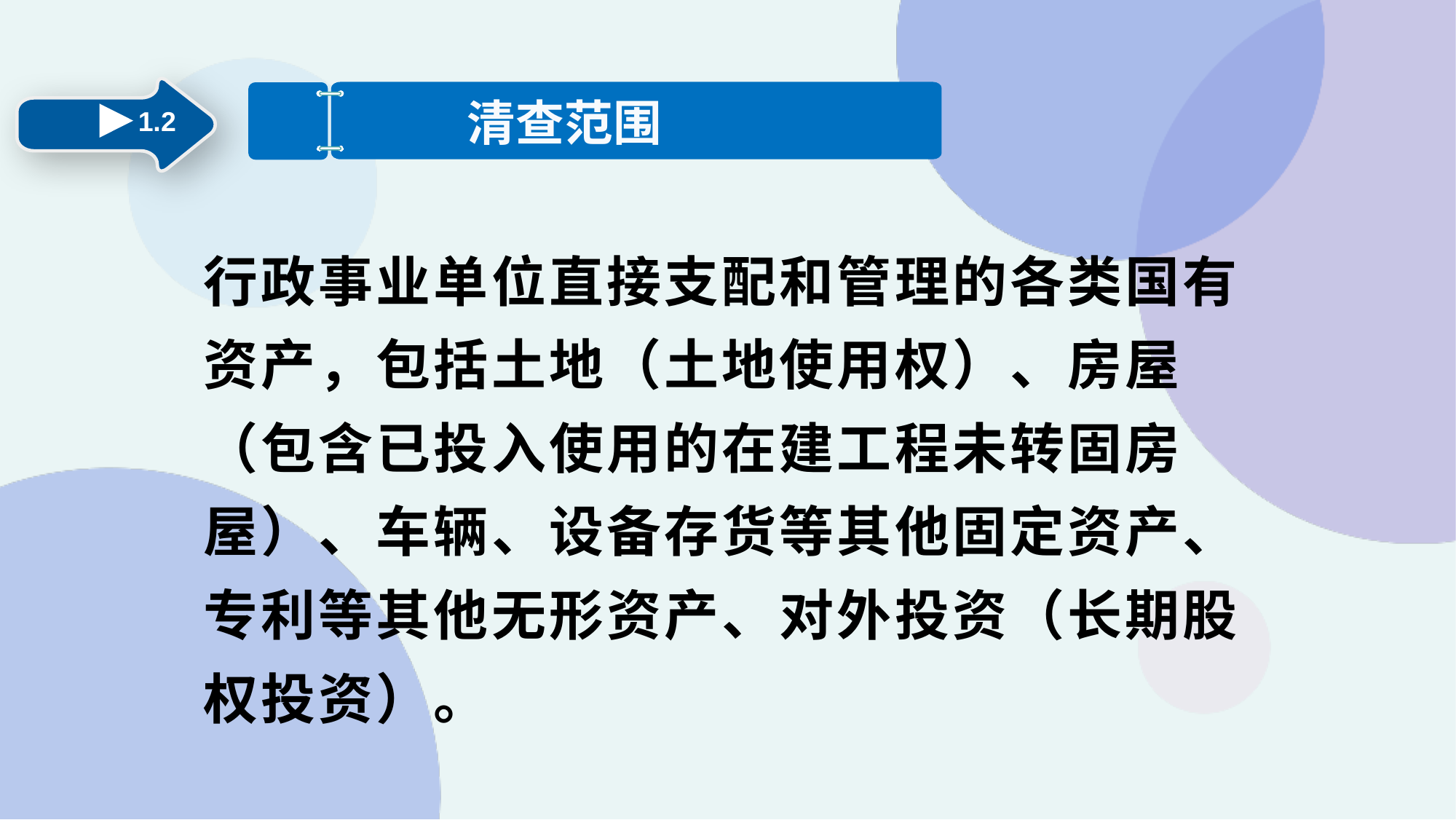

1.2

清查范围

行政事业单位直接支配和管理的各类国有资产，包括土地（土地使用权）、房屋（包含已投入使用的在建工程未转固房屋）、车辆、设备存货等其他固定资产、专利等其他无形资产、对外投资（长期股权投资）。